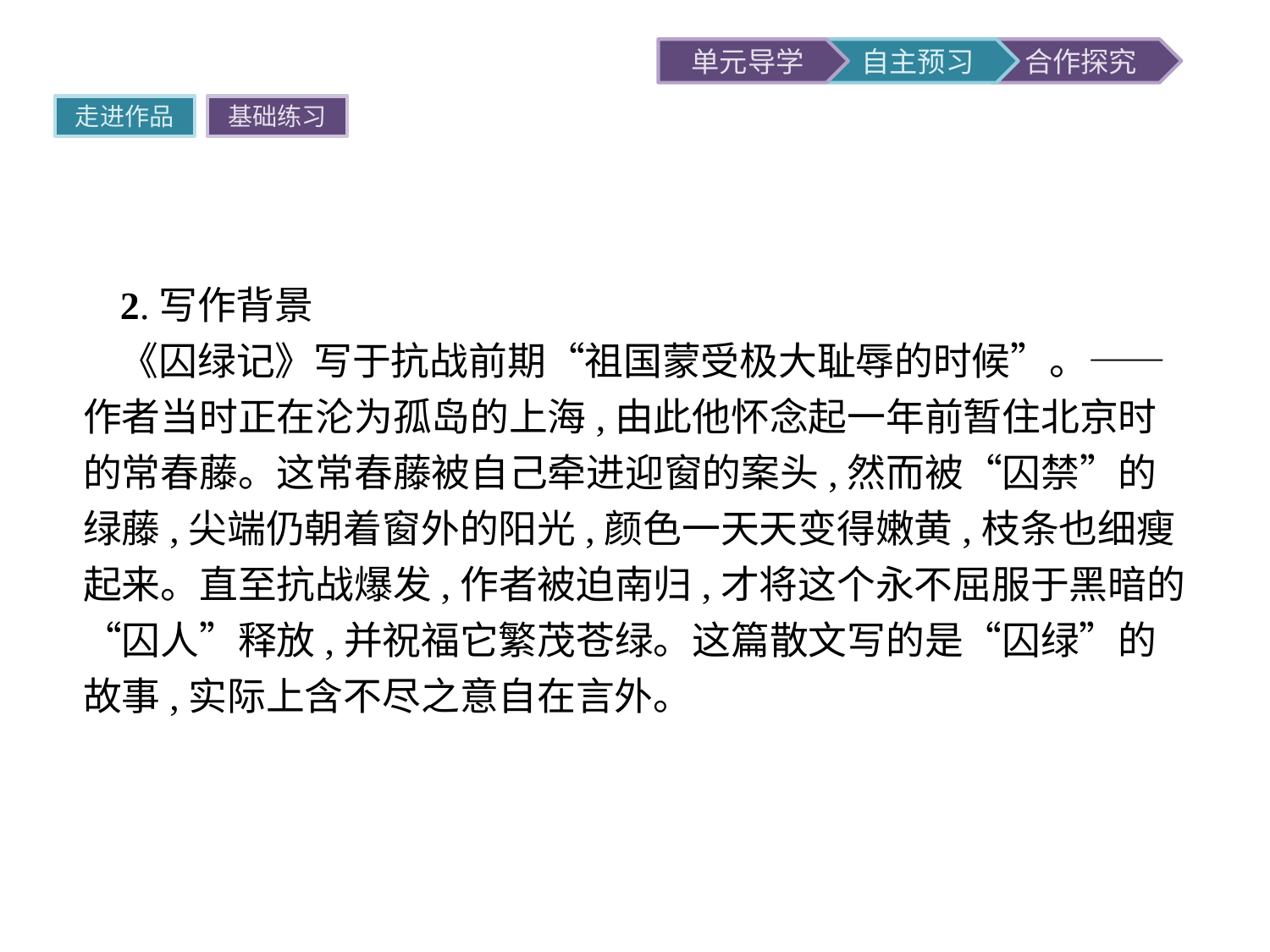

走进作品
基础练习
2.写作背景
《囚绿记》写于抗战前期“祖国蒙受极大耻辱的时候”。——作者当时正在沦为孤岛的上海,由此他怀念起一年前暂住北京时的常春藤。这常春藤被自己牵进迎窗的案头,然而被“囚禁”的绿藤,尖端仍朝着窗外的阳光,颜色一天天变得嫩黄,枝条也细瘦起来。直至抗战爆发,作者被迫南归,才将这个永不屈服于黑暗的“囚人”释放,并祝福它繁茂苍绿。这篇散文写的是“囚绿”的故事,实际上含不尽之意自在言外。